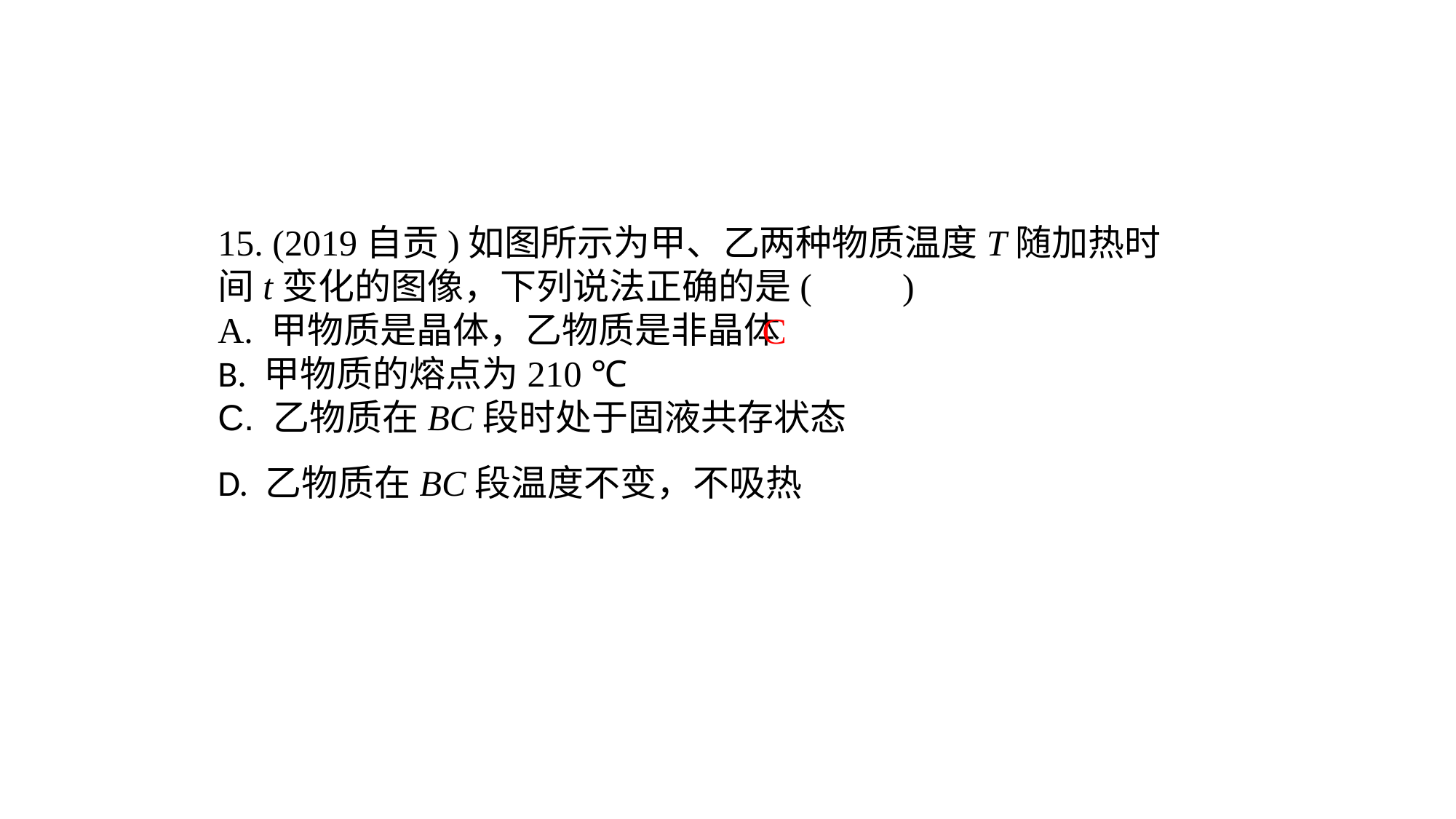

15. (2019自贡)如图所示为甲、乙两种物质温度T随加热时间t变化的图像，下列说法正确的是(　　)A. 甲物质是晶体，乙物质是非晶体B. 甲物质的熔点为210 ℃C. 乙物质在BC段时处于固液共存状态D. 乙物质在BC段温度不变，不吸热
C